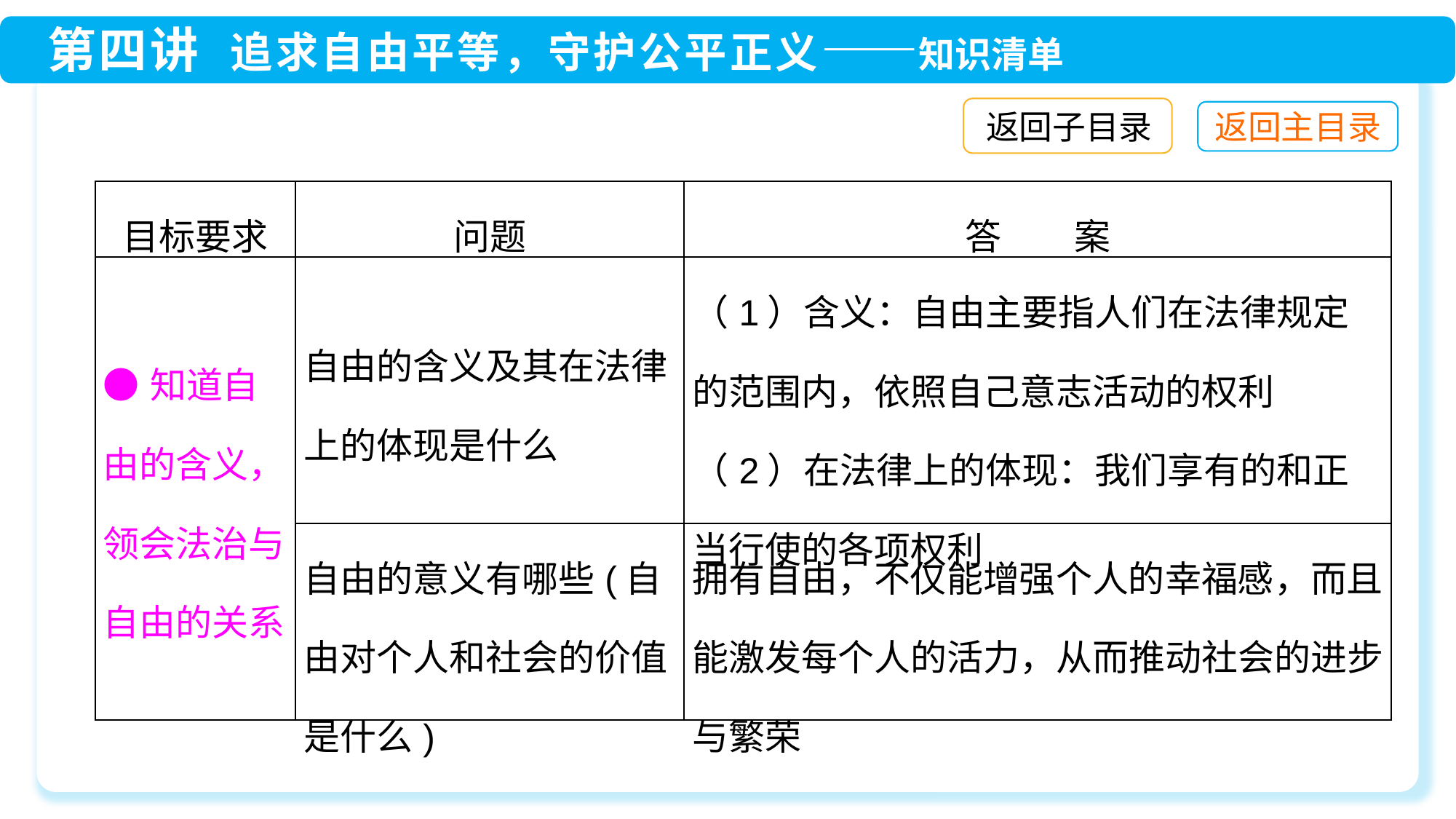

返回子目录
| 目标要求 | 问题 | 答　　案 |
| --- | --- | --- |
| ●知道自由的含义，领会法治与自由的关系 | 自由的含义及其在法律上的体现是什么 | （1）含义：自由主要指人们在法律规定的范围内，依照自己意志活动的权利 （2）在法律上的体现：我们享有的和正当行使的各项权利 |
|  | 自由的意义有哪些(自由对个人和社会的价值是什么) | 拥有自由，不仅能增强个人的幸福感，而且能激发每个人的活力，从而推动社会的进步与繁荣 |